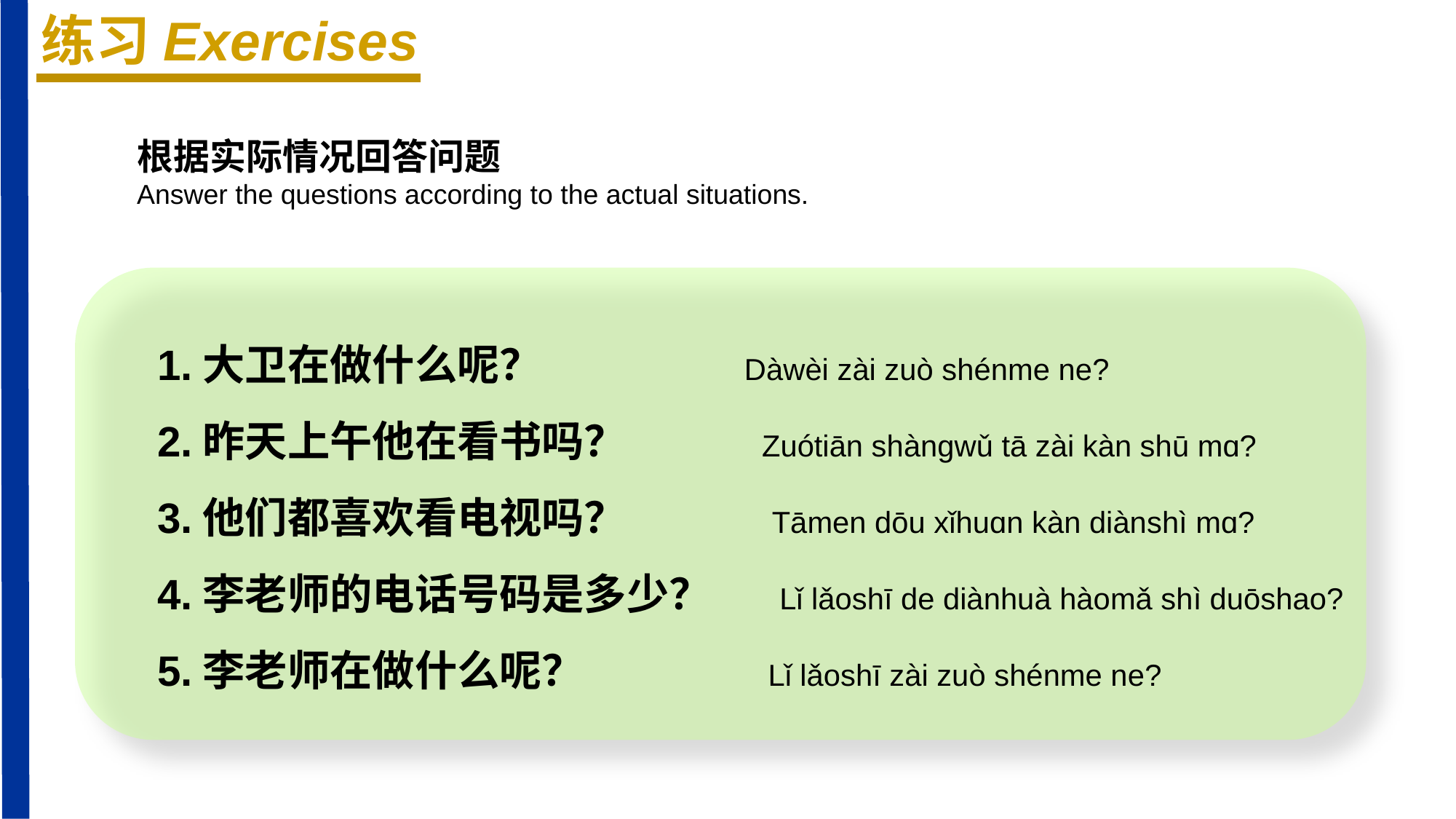

练习Exercises
根据实际情况回答问题
Answer the questions according to the actual situations.

1.大卫在做什么呢？                             Dàwèi zài zuò shénme ne?
2.昨天上午他在看书吗？                   Zuótiān shànɡwǔ tā zài kàn shū mɑ?
3.他们都喜欢看电视吗？              Tāmen dōu xǐhuɑn kàn diànshì mɑ?
4.李老师的电话号码是多少？      Lǐ lǎoshī de diànhuà hàomǎ shì duōshao?
5.李老师在做什么呢？                  Lǐ lǎoshī zài zuò shénme ne?